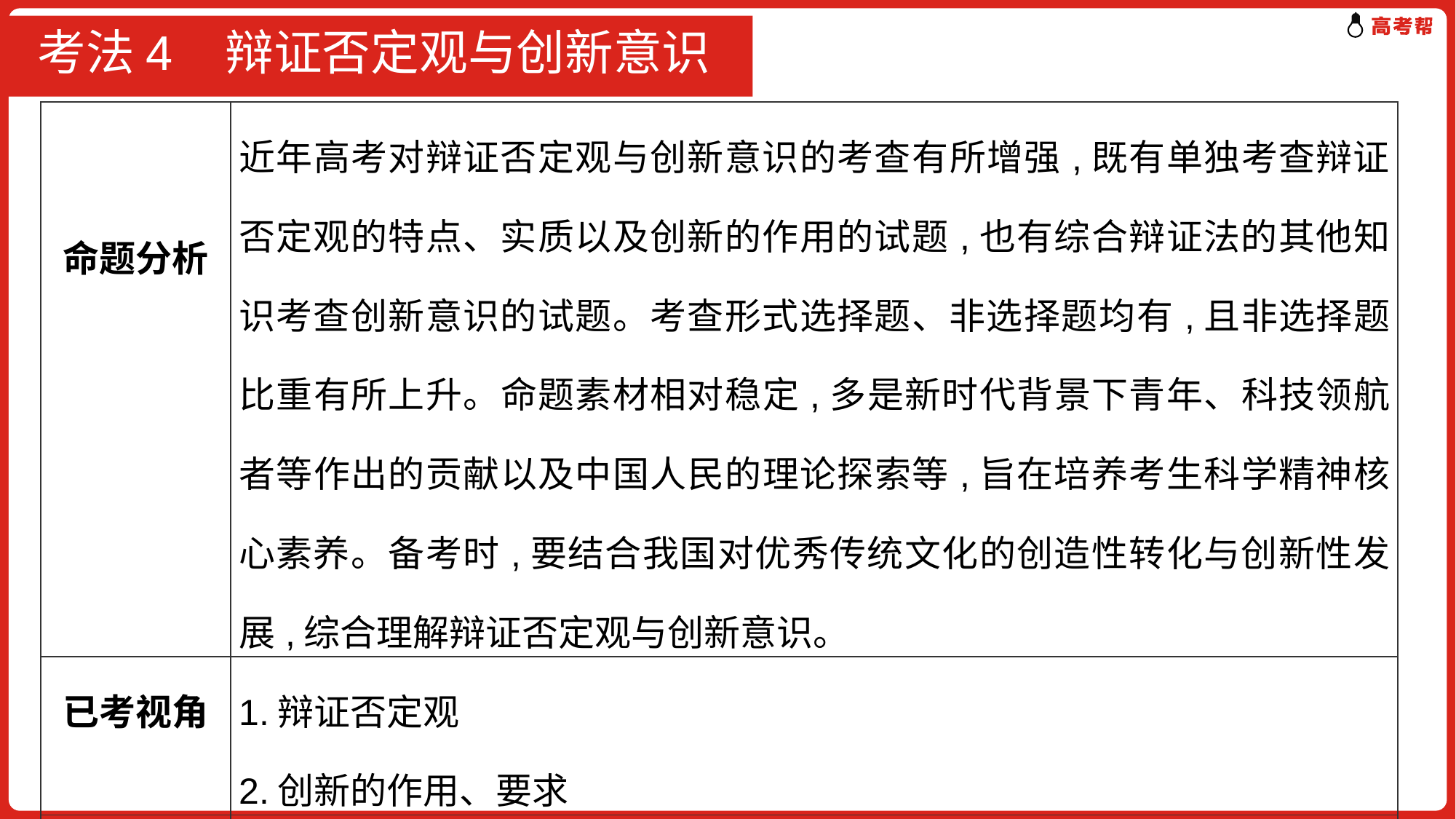

# 考法4   辩证否定观与创新意识
| 命题分析 | 近年高考对辩证否定观与创新意识的考查有所增强,既有单独考查辩证否定观的特点、实质以及创新的作用的试题,也有综合辩证法的其他知识考查创新意识的试题。考查形式选择题、非选择题均有,且非选择题比重有所上升。命题素材相对稳定,多是新时代背景下青年、科技领航者等作出的贡献以及中国人民的理论探索等,旨在培养考生科学精神核心素养。备考时,要结合我国对优秀传统文化的创造性转化与创新性发展,综合理解辩证否定观与创新意识。 |
| --- | --- |
| 已考视角 | 1.辩证否定观 2.创新的作用、要求 |
| 预测视角 | 辩证否定的实质 |